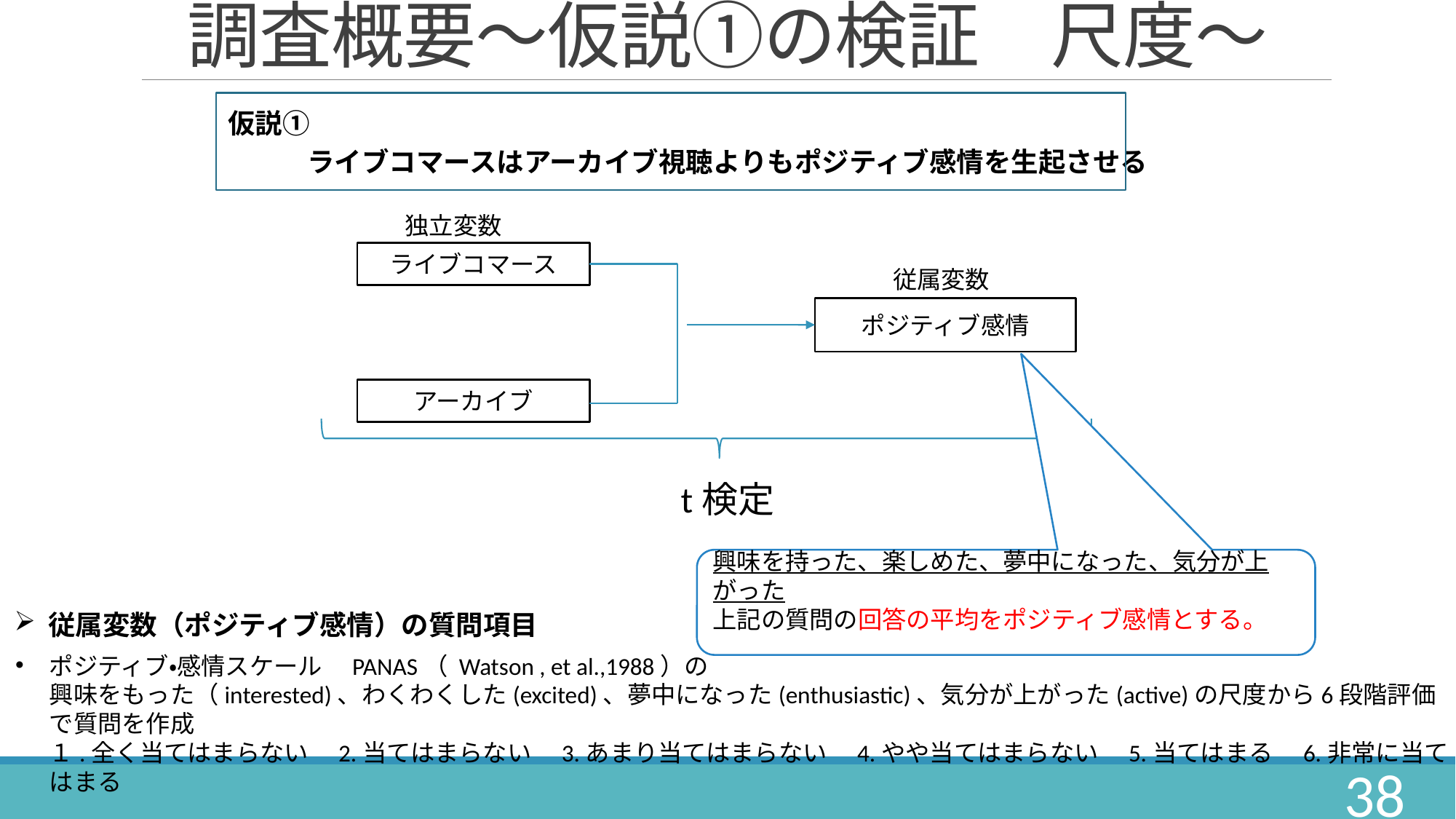

調査概要～仮説①の検証　尺度～

仮説①
ライブコマースはアーカイブ視聴よりもポジティブ感情を生起させる
独立変数
ライブコマース
従属変数
ポジティブ感情
アーカイブ
t検定
興味を持った、楽しめた、夢中になった、気分が上がった
上記の質問の回答の平均をポジティブ感情とする。

従属変数（ポジティブ感情）の質問項目
ポジティブ・感情スケール　PANAS（ Watson , et al.,1988）の
興味をもった（interested)、わくわくした(excited)、夢中になった(enthusiastic)、気分が上がった(active)の尺度から6段階評価で質問を作成
１.全く当てはまらない　2.当てはまらない　3.あまり当てはまらない　4.やや当てはまらない　5.当てはまる　6.非常に当てはまる
38